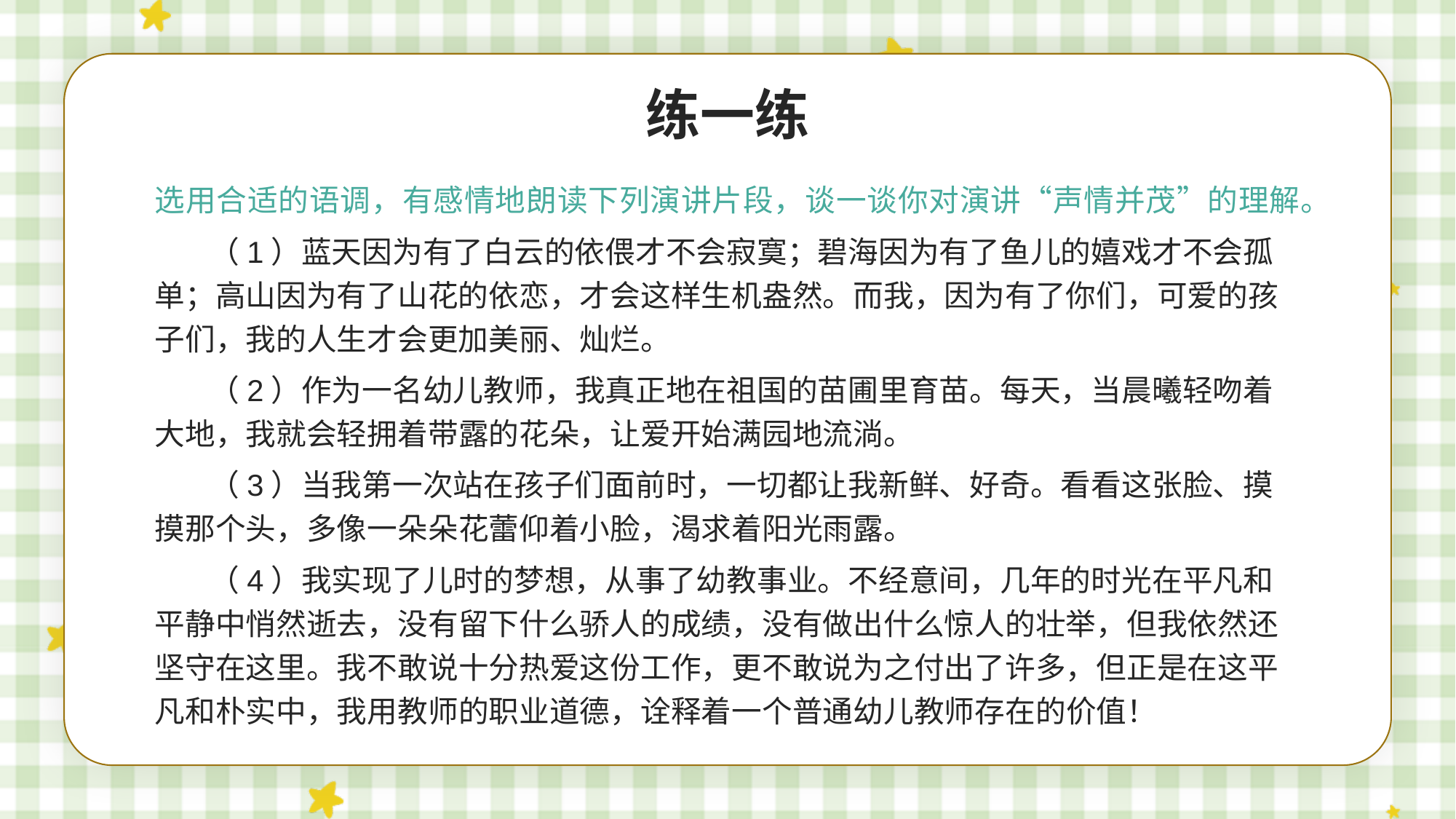

练一练
选用合适的语调，有感情地朗读下列演讲片段，谈一谈你对演讲“声情并茂”的理解。
（1）蓝天因为有了白云的依偎才不会寂寞；碧海因为有了鱼儿的嬉戏才不会孤单；高山因为有了山花的依恋，才会这样生机盎然。而我，因为有了你们，可爱的孩子们，我的人生才会更加美丽、灿烂。
（2）作为一名幼儿教师，我真正地在祖国的苗圃里育苗。每天，当晨曦轻吻着大地，我就会轻拥着带露的花朵，让爱开始满园地流淌。
（3）当我第一次站在孩子们面前时，一切都让我新鲜、好奇。看看这张脸、摸摸那个头，多像一朵朵花蕾仰着小脸，渴求着阳光雨露。
（4）我实现了儿时的梦想，从事了幼教事业。不经意间，几年的时光在平凡和平静中悄然逝去，没有留下什么骄人的成绩，没有做出什么惊人的壮举，但我依然还坚守在这里。我不敢说十分热爱这份工作，更不敢说为之付出了许多，但正是在这平凡和朴实中，我用教师的职业道德，诠释着一个普通幼儿教师存在的价值！